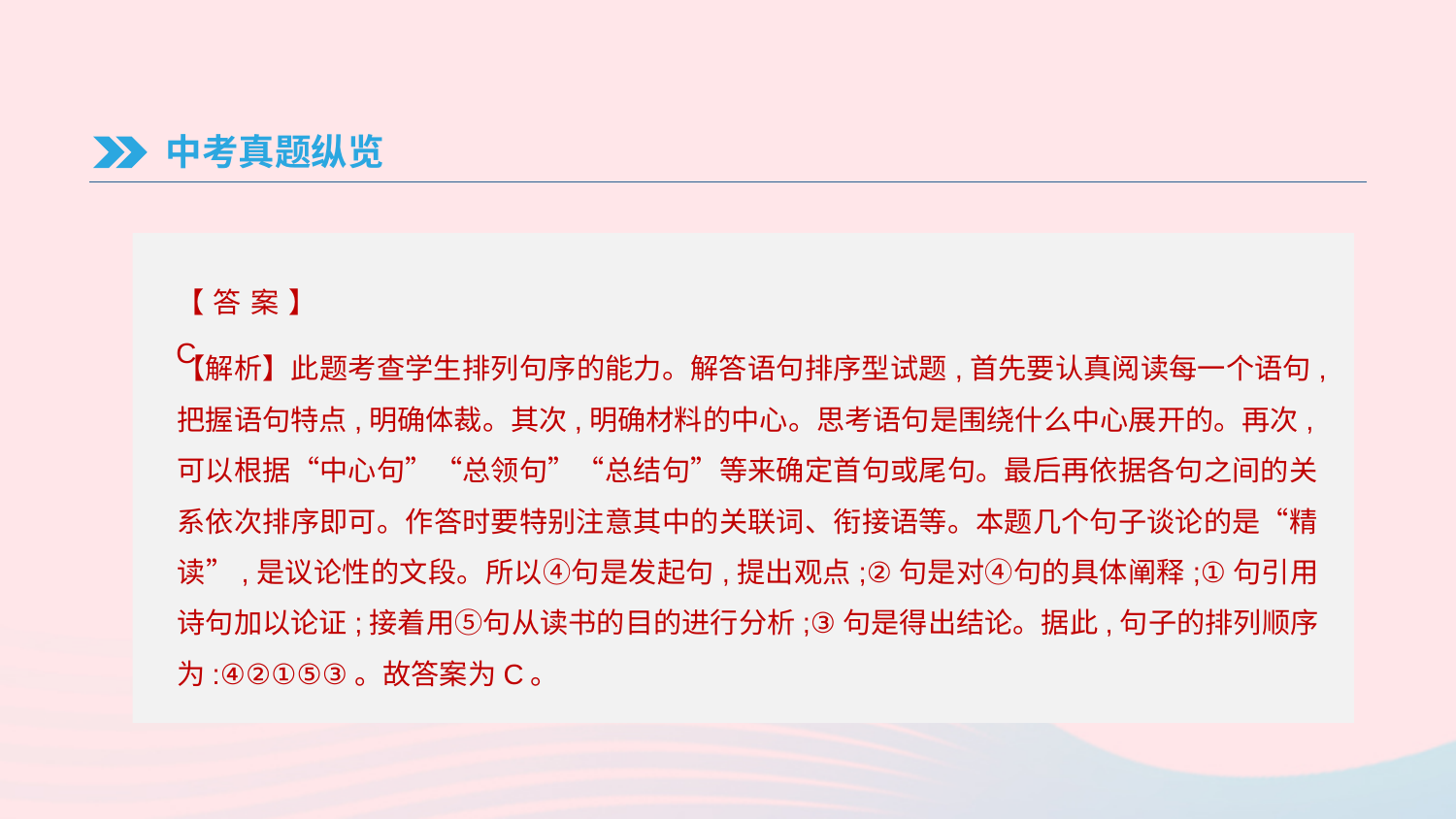

中考真题纵览

【答案】 C
【解析】此题考查学生排列句序的能力。解答语句排序型试题,首先要认真阅读每一个语句,把握语句特点,明确体裁。其次,明确材料的中心。思考语句是围绕什么中心展开的。再次,可以根据“中心句”“总领句”“总结句”等来确定首句或尾句。最后再依据各句之间的关系依次排序即可。作答时要特别注意其中的关联词、衔接语等。本题几个句子谈论的是“精读”,是议论性的文段。所以④句是发起句,提出观点;②句是对④句的具体阐释;①句引用诗句加以论证;接着用⑤句从读书的目的进行分析;③句是得出结论。据此,句子的排列顺序为:④②①⑤③。故答案为C。